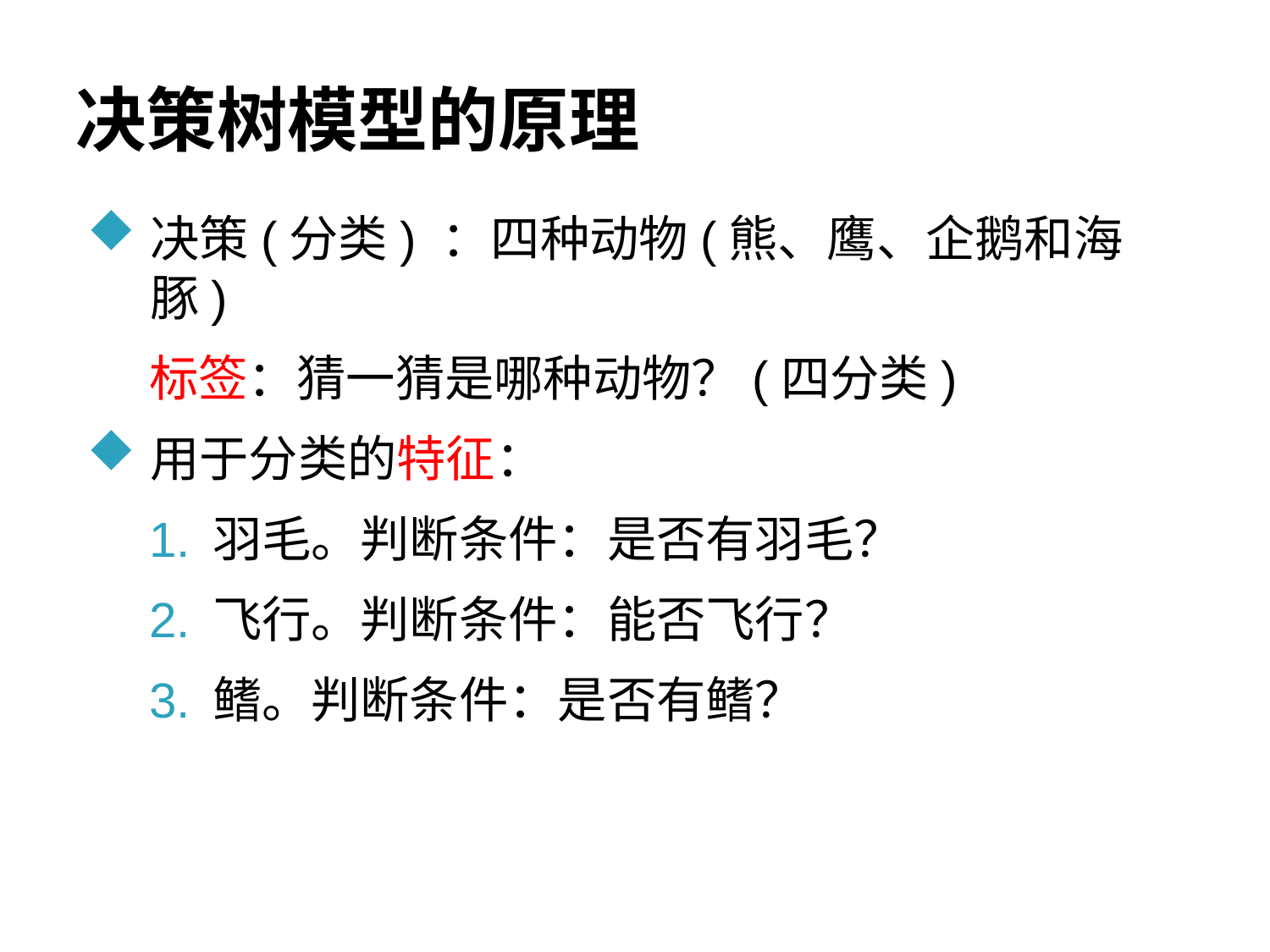

# 决策树模型的原理
决策(分类) ：四种动物(熊、鹰、企鹅和海豚)
标签：猜一猜是哪种动物？(四分类)
用于分类的特征：
羽毛。判断条件：是否有羽毛？
飞行。判断条件：能否飞行？
鳍。判断条件：是否有鳍？